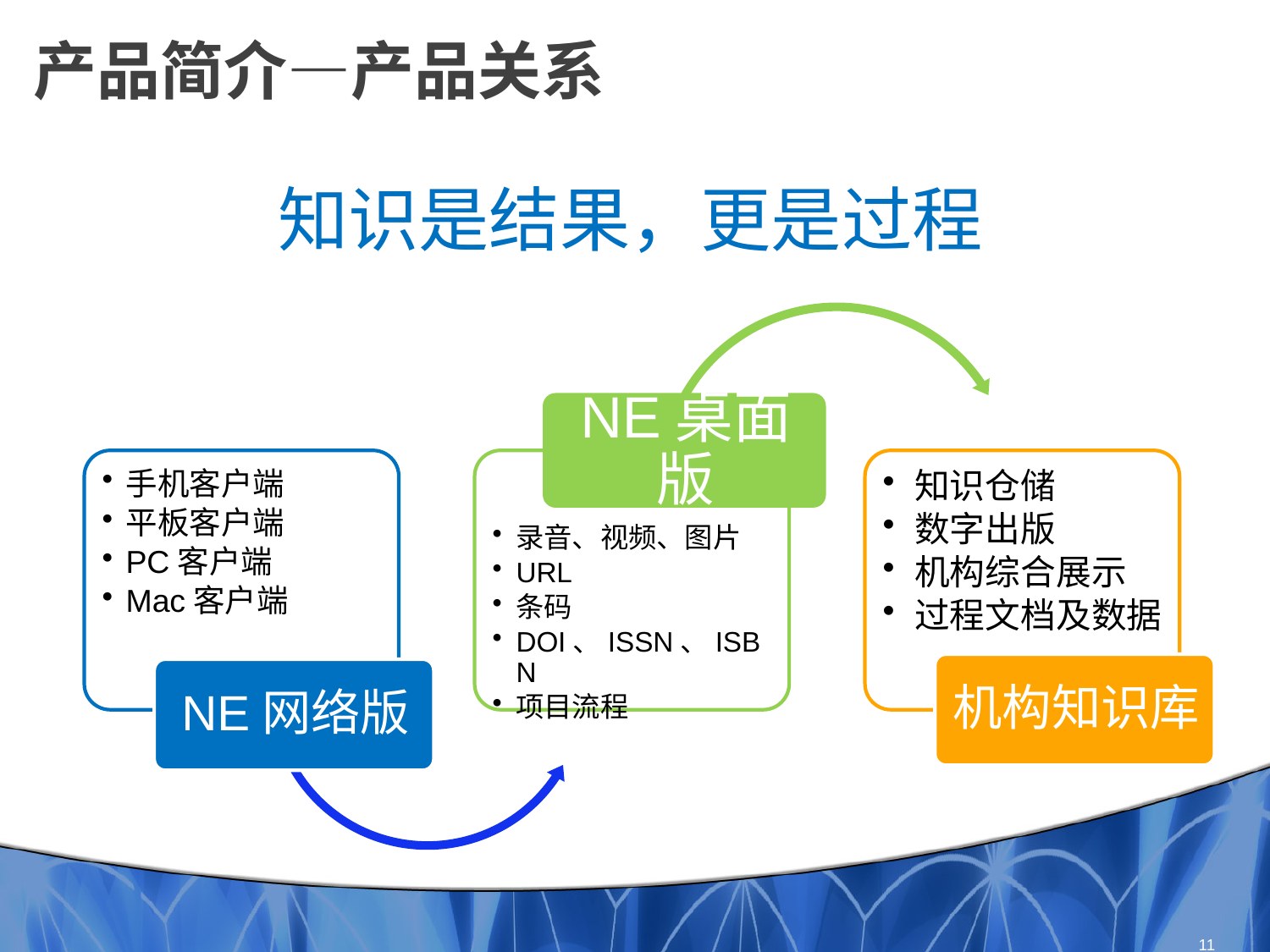

# 产品简介—产品关系
知识是结果，更是过程
手机客户端
平板客户端
PC客户端
Mac客户端
NE网络版
录音、视频、图片
URL
条码
DOI、ISSN、ISBN
项目流程
NE桌面版
知识仓储
数字出版
机构综合展示
过程文档及数据
机构知识库
11